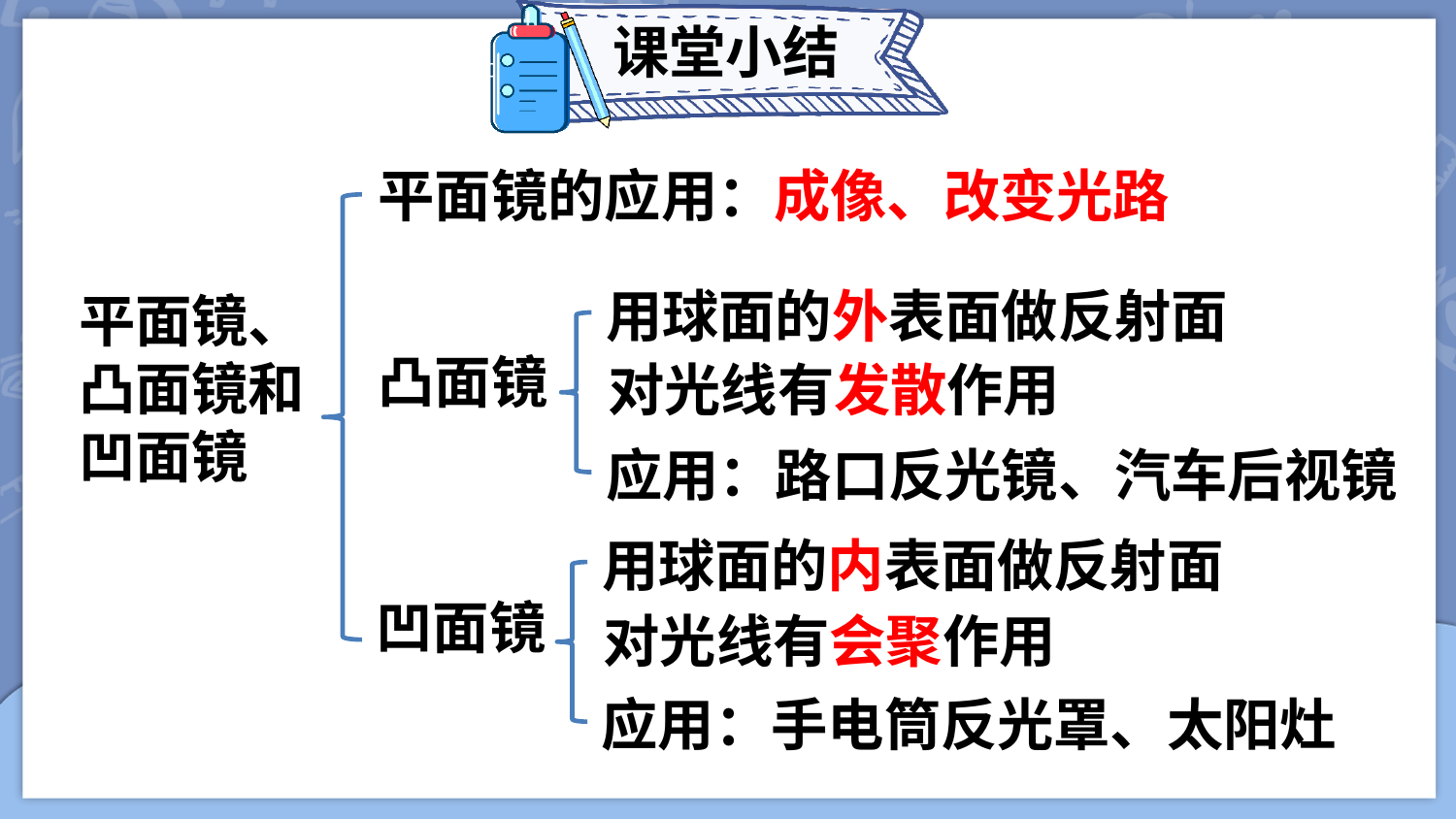

课堂小结
平面镜的应用：成像、改变光路

用球面的外表面做反射面
平面镜、凸面镜和凹面镜

凸面镜
对光线有发散作用
应用：路口反光镜、汽车后视镜
用球面的内表面做反射面

凹面镜
对光线有会聚作用
应用：手电筒反光罩、太阳灶